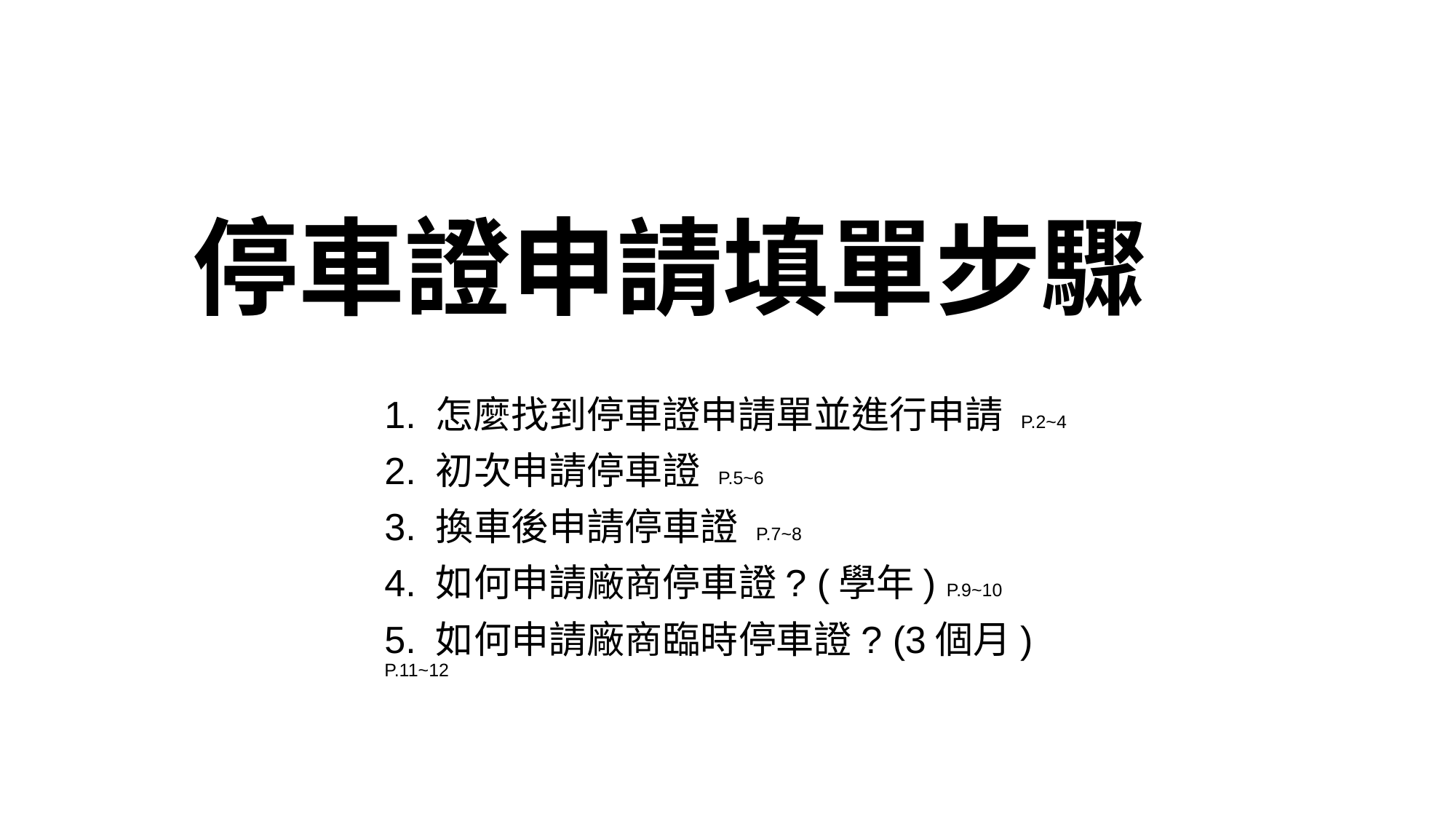

# 停車證申請填單步驟

1. 怎麼找到停車證申請單並進行申請 P.2~4
2. 初次申請停車證 P.5~6
3. 換車後申請停車證 P.7~8
4. 如何申請廠商停車證? (學年) P.9~10
5. 如何申請廠商臨時停車證? (3個月) P.11~12